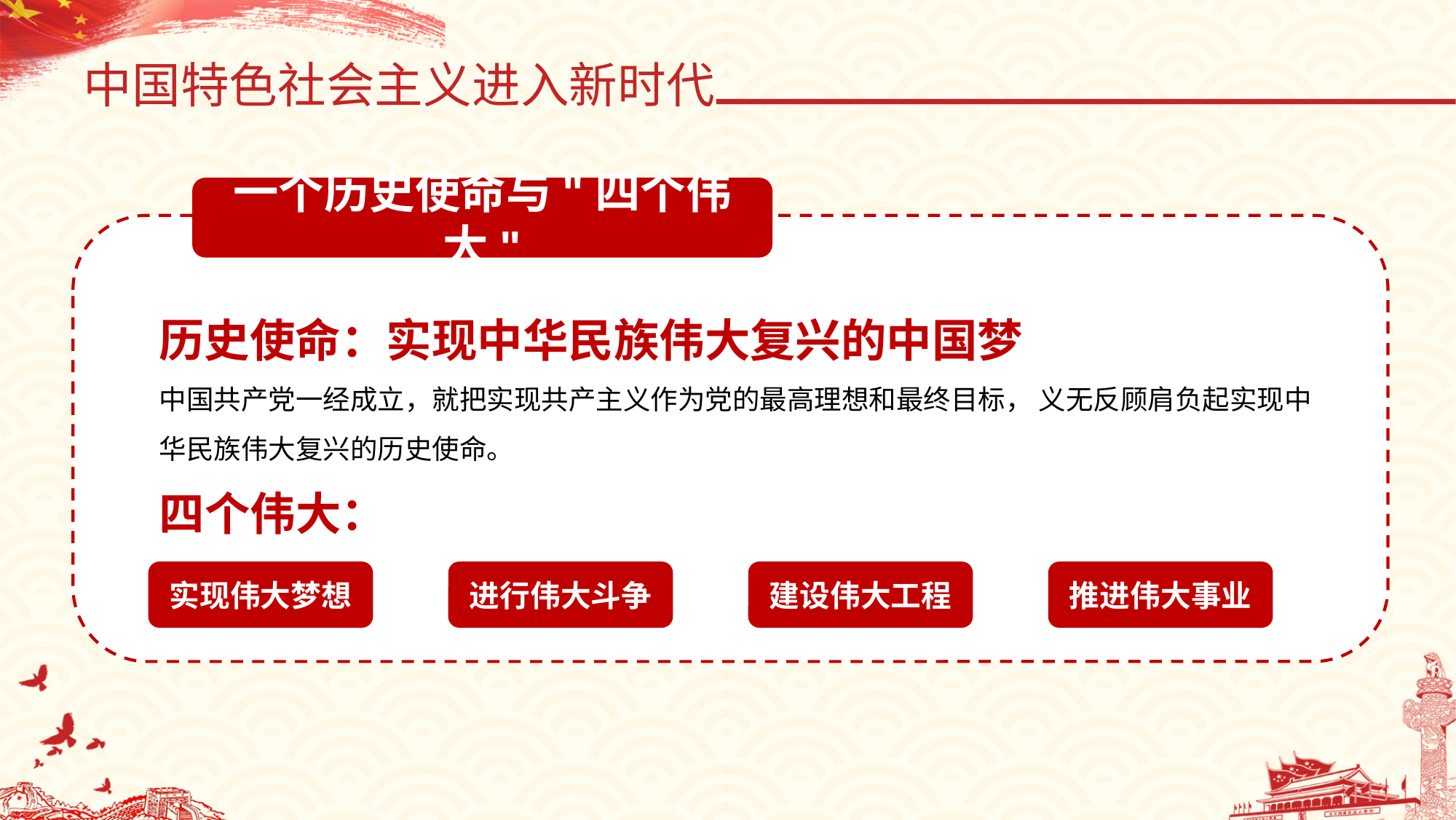

中国特色社会主义进入新时代

一个历史使命与"四个伟大"

历史使命：实现中华民族伟大复兴的中国梦
中国共产党一经成立，就把实现共产主义作为党的最高理想和最终目标， 义无反顾肩负起实现中华民族伟大复兴的历史使命。
四个伟大：
进行伟大斗争
推进伟大事业
实现伟大梦想
建设伟大工程